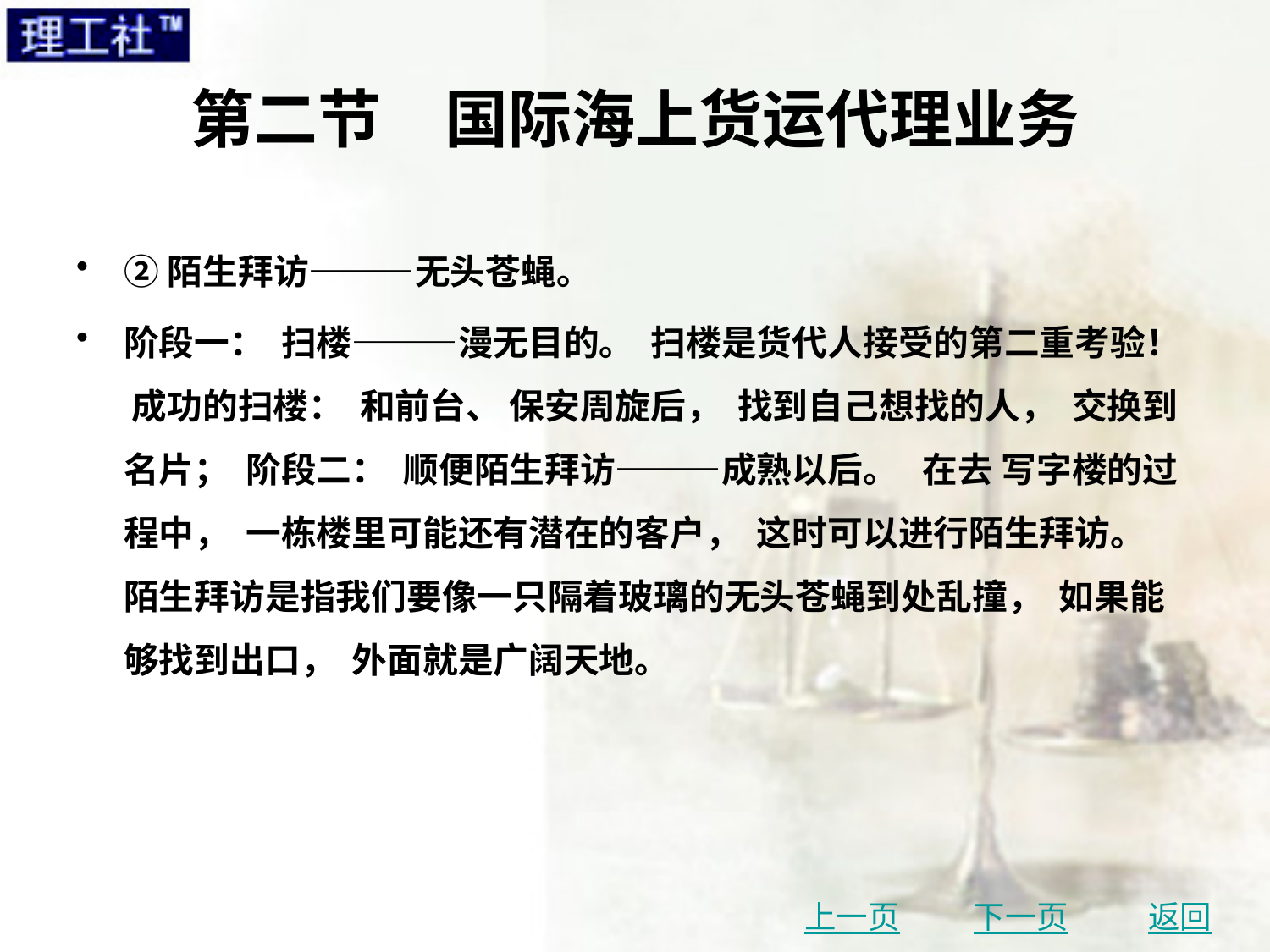

# 第二节　国际海上货运代理业务
②陌生拜访———无头苍蝇。
阶段一：  扫楼———漫无目的。  扫楼是货代人接受的第二重考验！   成功的扫楼：  和前台、 保安周旋后，  找到自己想找的人，  交换到名片；  阶段二：  顺便陌生拜访———成熟以后。   在去 写字楼的过程中，  一栋楼里可能还有潜在的客户，  这时可以进行陌生拜访。   陌生拜访是指我们要像一只隔着玻璃的无头苍蝇到处乱撞，  如果能够找到出口，  外面就是广阔天地。

上一页
下一页
返回